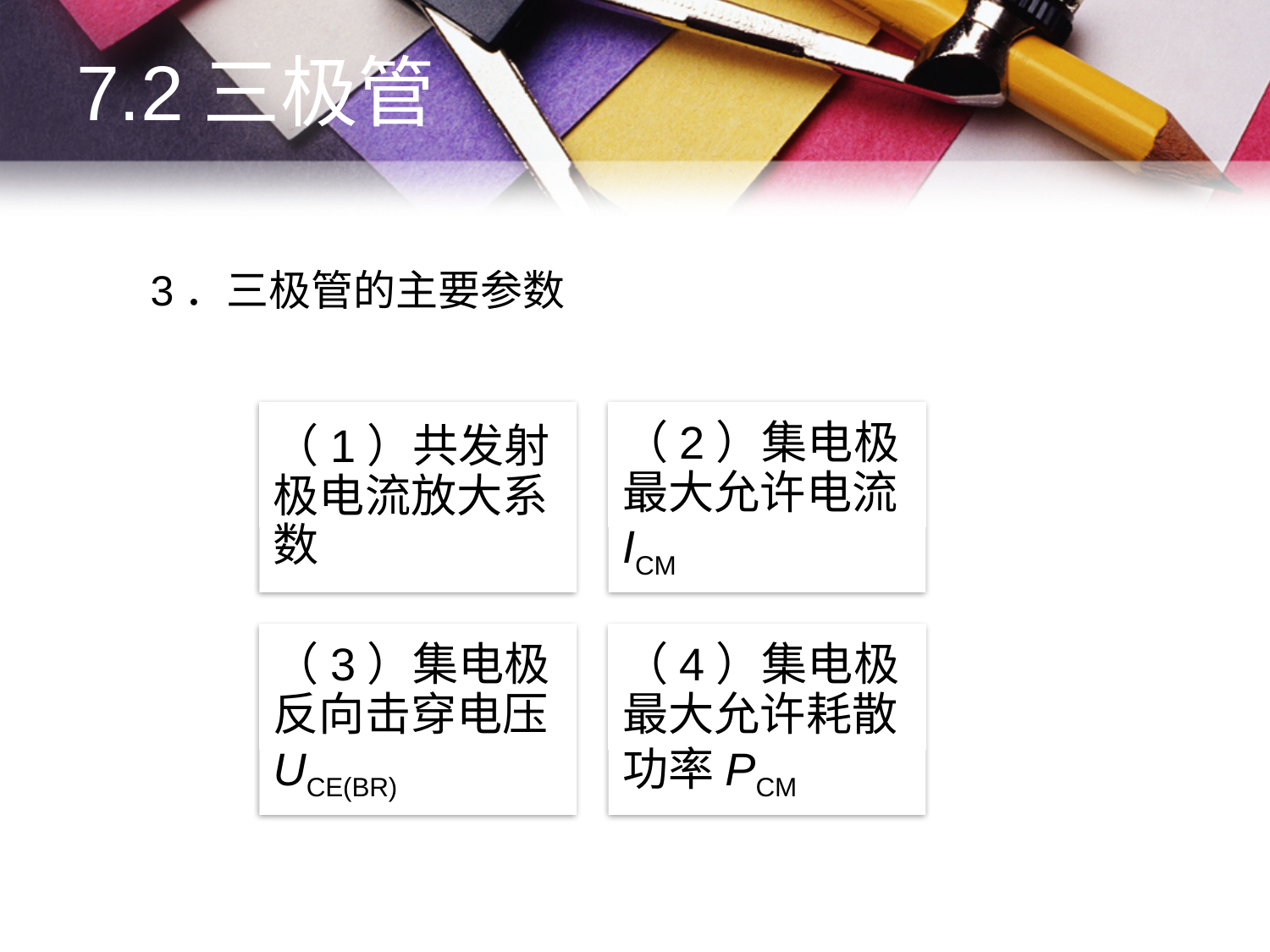

7.2三极管
# 3．三极管的主要参数
（1）共发射极电流放大系数
（2）集电极最大允许电流ICM
（3）集电极反向击穿电压UCE(BR)
（4）集电极最大允许耗散功率PCM